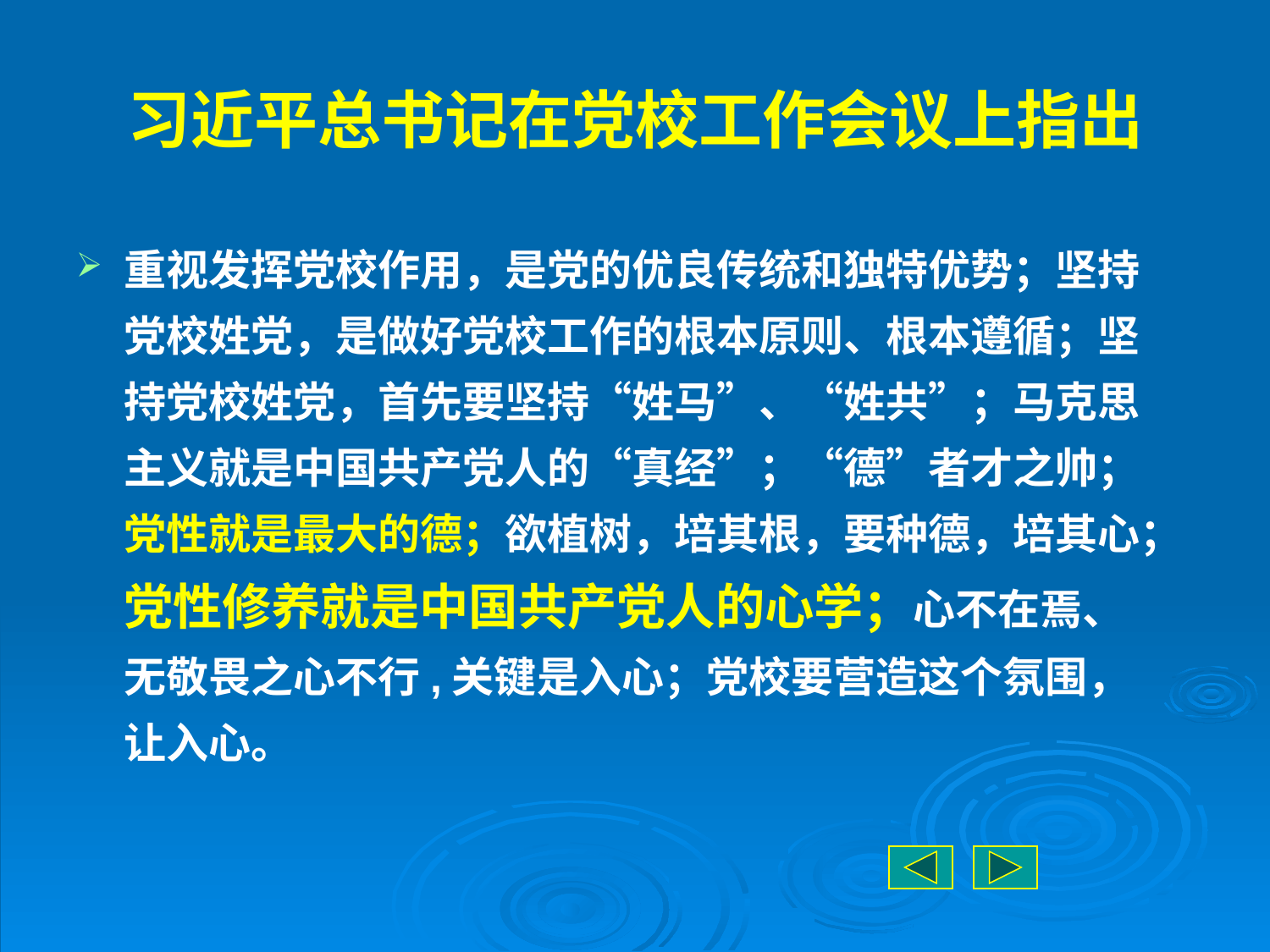

# 习近平总书记在党校工作会议上指出
重视发挥党校作用，是党的优良传统和独特优势；坚持党校姓党，是做好党校工作的根本原则、根本遵循；坚持党校姓党，首先要坚持“姓马”、“姓共”；马克思主义就是中国共产党人的“真经”；“德”者才之帅；党性就是最大的德；欲植树，培其根，要种德，培其心；党性修养就是中国共产党人的心学；心不在焉、无敬畏之心不行,关键是入心；党校要营造这个氛围，让入心。